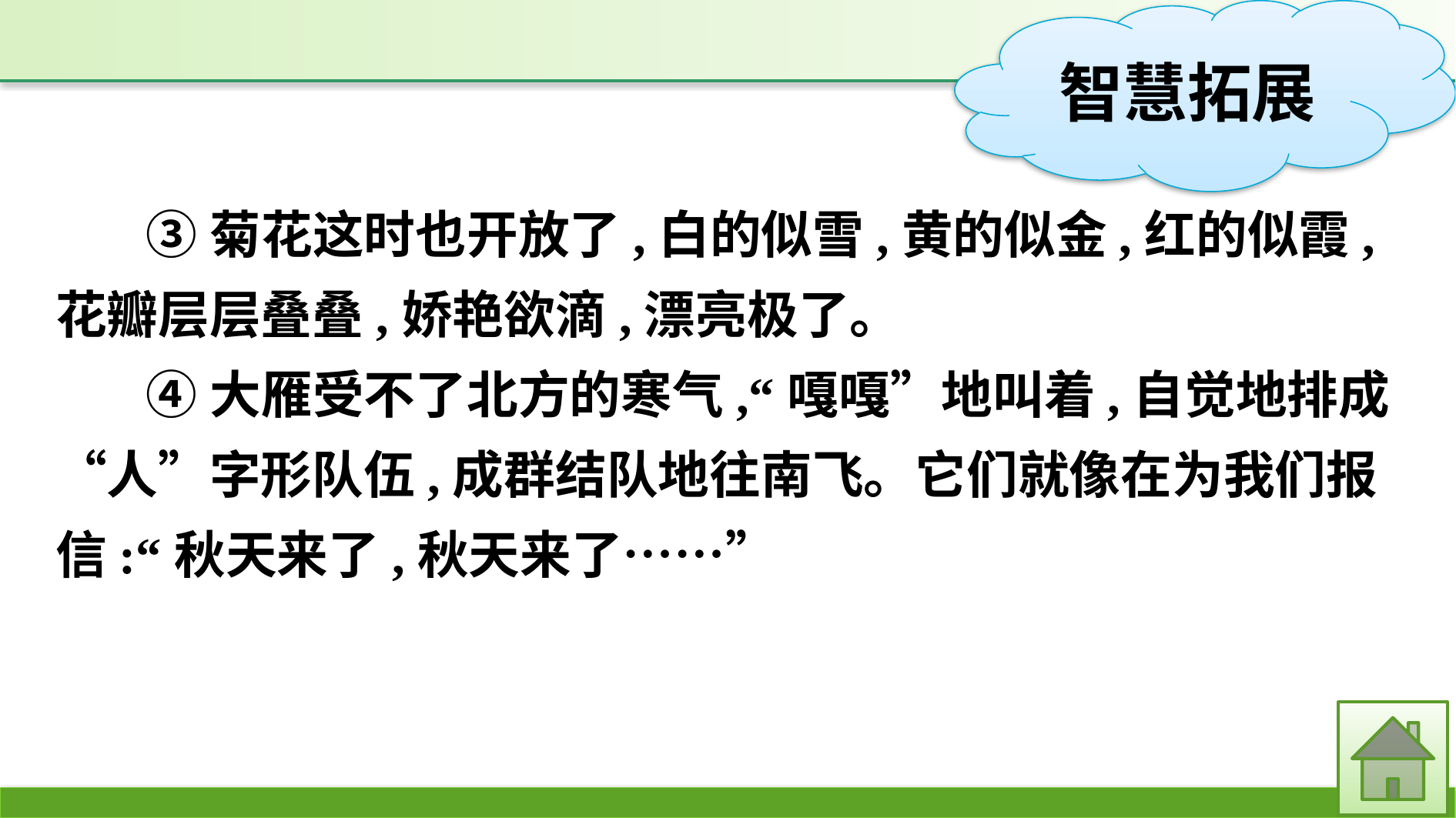

③菊花这时也开放了,白的似雪,黄的似金,红的似霞,花瓣层层叠叠,娇艳欲滴,漂亮极了。
④大雁受不了北方的寒气,“嘎嘎”地叫着,自觉地排成“人”字形队伍,成群结队地往南飞。它们就像在为我们报信:“秋天来了,秋天来了……”